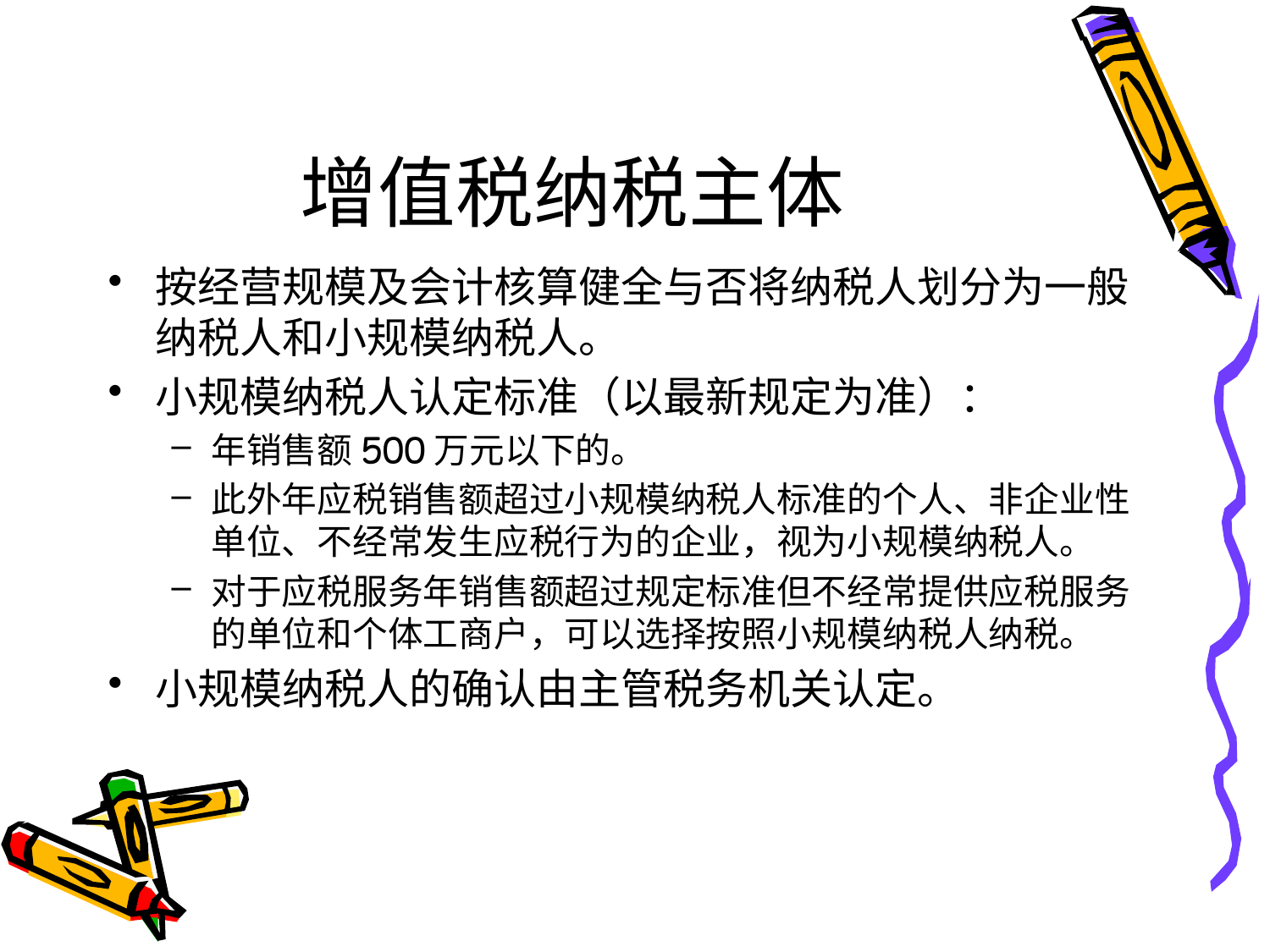

# 增值税纳税主体
按经营规模及会计核算健全与否将纳税人划分为一般纳税人和小规模纳税人。
小规模纳税人认定标准（以最新规定为准）：
年销售额500万元以下的。
此外年应税销售额超过小规模纳税人标准的个人、非企业性单位、不经常发生应税行为的企业，视为小规模纳税人。
对于应税服务年销售额超过规定标准但不经常提供应税服务的单位和个体工商户，可以选择按照小规模纳税人纳税。
小规模纳税人的确认由主管税务机关认定。